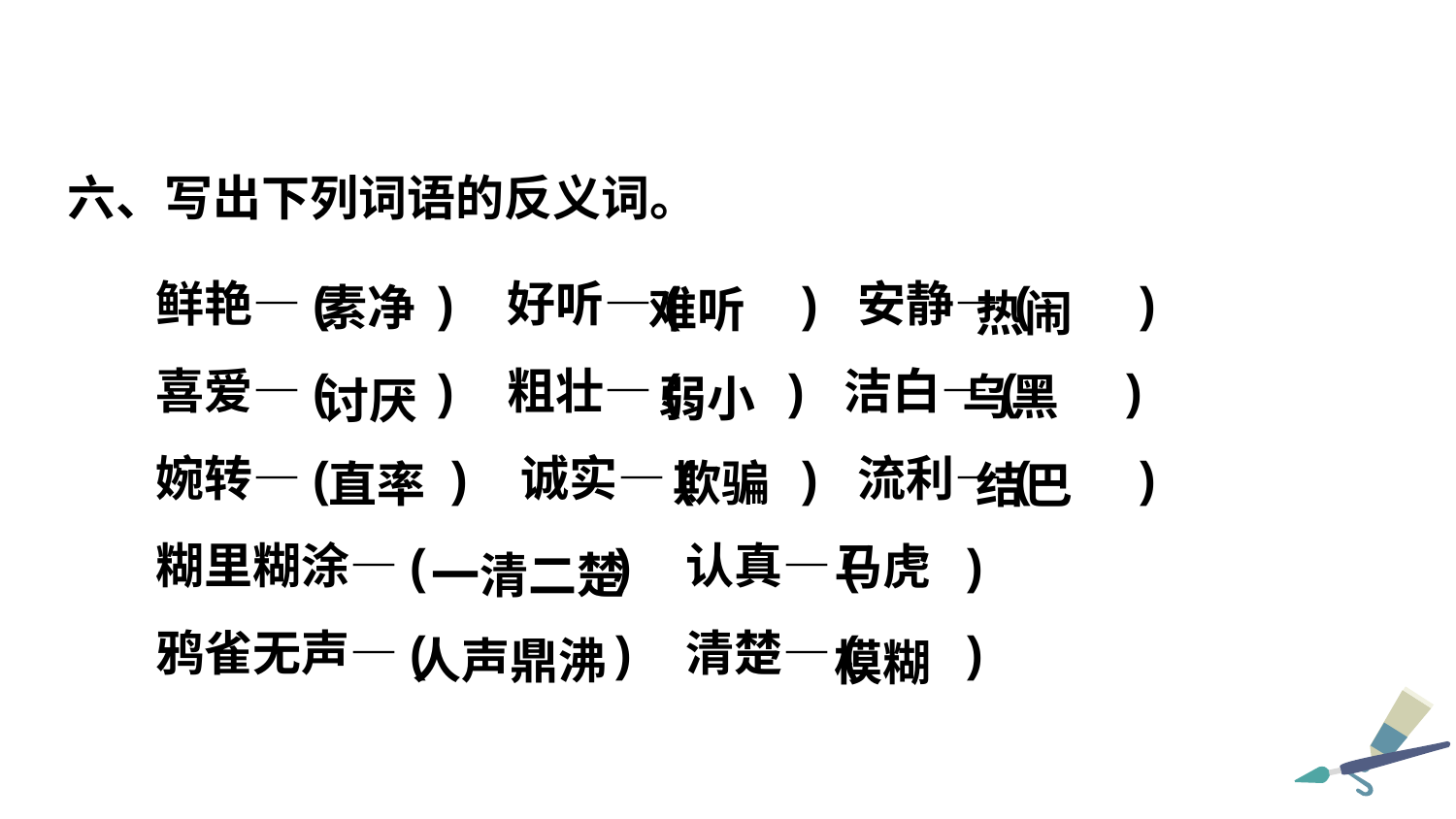

六、写出下列词语的反义词。
鲜艳—(        )   好听—(         )  安静—(        )
喜爱—(        )   粗壮—(        )  洁白—(        )
婉转—(         )   诚实—(        )  流利—(        )
糊里糊涂—(              )   认真—(        )
鸦雀无声—(              )   清楚—(        )
素净
难听
热闹
乌黑
弱小
讨厌
欺骗
直率
结巴
马虎
   一清二楚
人声鼎沸
模糊